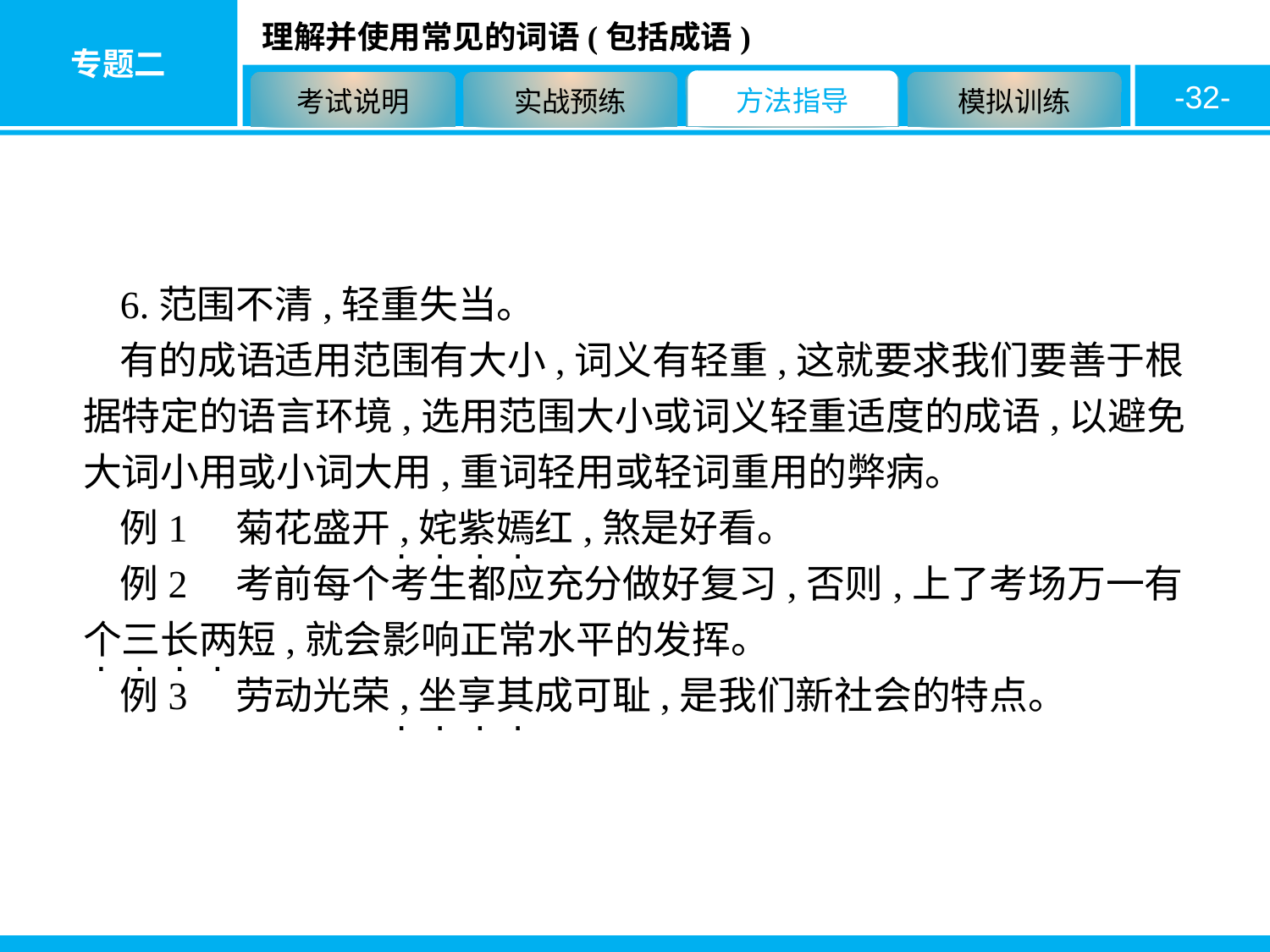

-32-
6.范围不清,轻重失当。
有的成语适用范围有大小,词义有轻重,这就要求我们要善于根据特定的语言环境,选用范围大小或词义轻重适度的成语,以避免大词小用或小词大用,重词轻用或轻词重用的弊病。
例1　菊花盛开,姹紫嫣红,煞是好看。
例2　考前每个考生都应充分做好复习,否则,上了考场万一有个三长两短,就会影响正常水平的发挥。
例3　劳动光荣,坐享其成可耻,是我们新社会的特点。
·
·
·
·
·
·
·
·
·
·
·
·